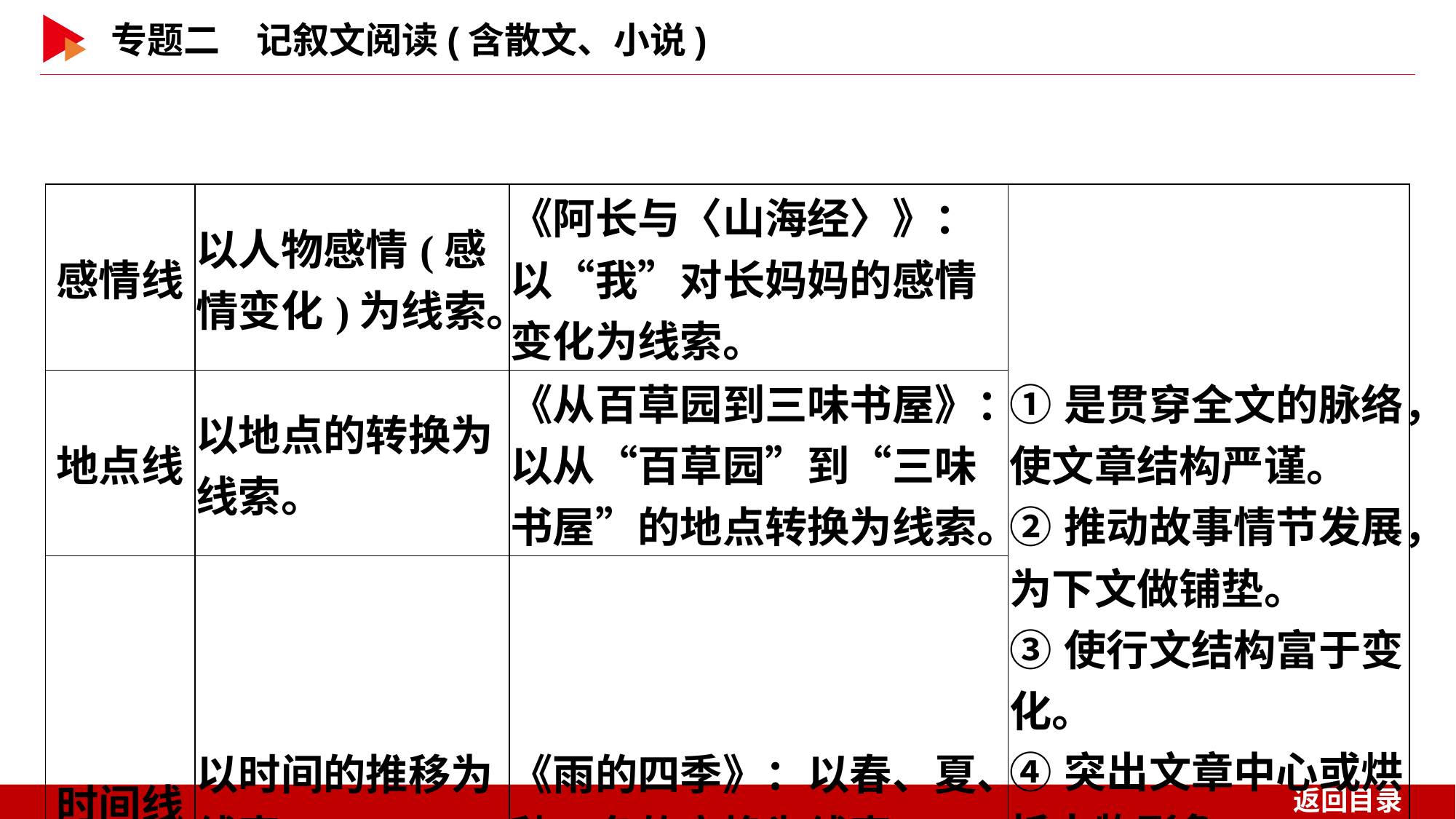

| 感情线 | 以人物感情(感情变化)为线索。 | 《阿长与〈山海经〉》：以“我”对长妈妈的感情变化为线索。 | ①是贯穿全文的脉络，使文章结构严谨。 ②推动故事情节发展，为下文做铺垫。 ③使行文结构富于变化。 ④突出文章中心或烘托人物形象。 |
| --- | --- | --- | --- |
| 地点线 | 以地点的转换为线索。 | 《从百草园到三味书屋》：以从“百草园”到“三味书屋”的地点转换为线索。 |  |
| 时间线 | 以时间的推移为线索。 | 《雨的四季》：以春、夏、秋、冬的变换为线索。 |  |